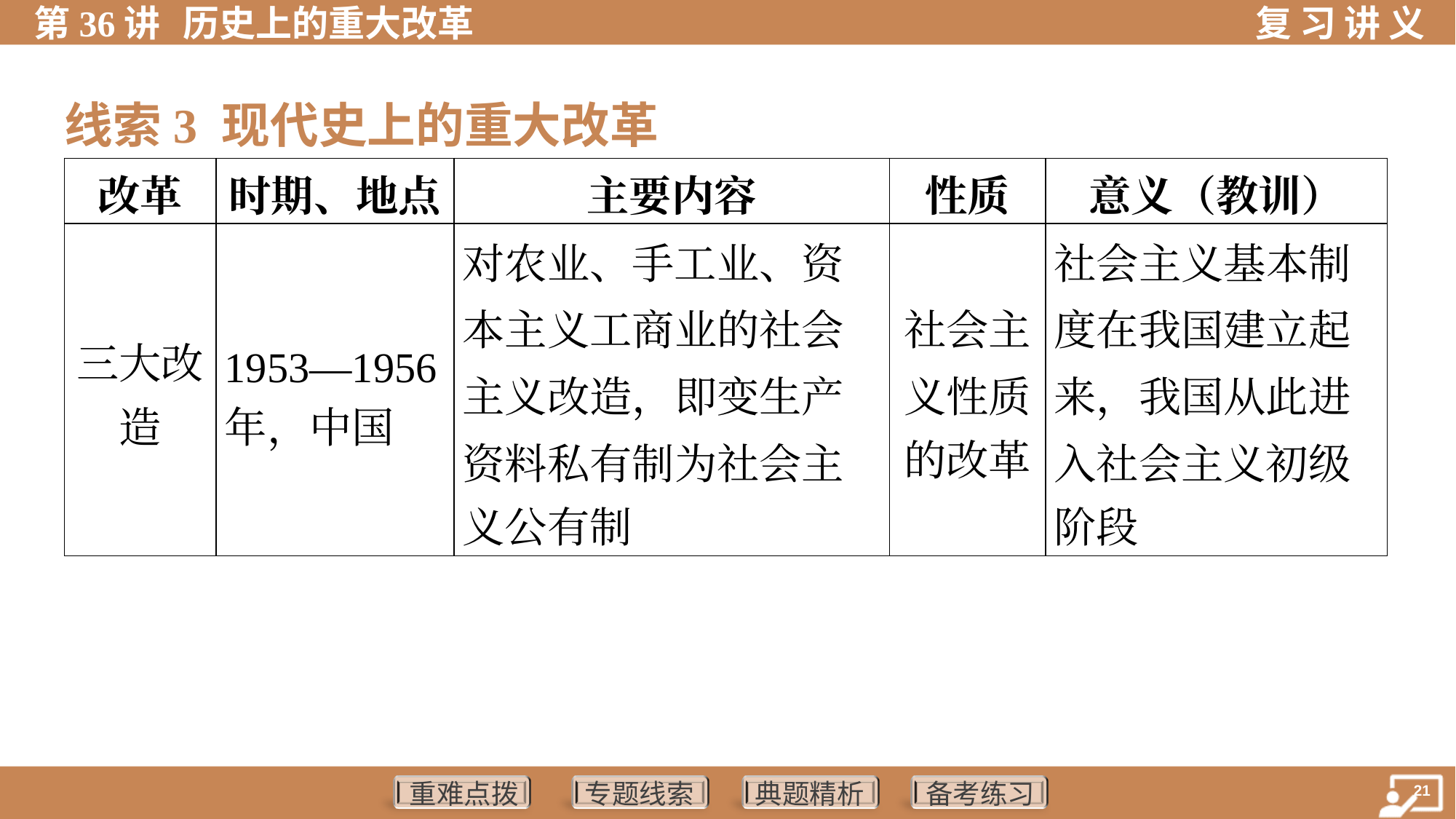

线索3 现代史上的重大改革
| 改革 | 时期、地点 | 主要内容 | 性质 | 意义（教训） |
| --- | --- | --- | --- | --- |
| 三大改 造 | 1953—1956 年，中国 | 对农业、手工业、资 本主义工商业的社会 主义改造，即变生产 资料私有制为社会主 义公有制 | 社会主 义性质 的改革 | 社会主义基本制 度在我国建立起 来，我国从此进 入社会主义初级 阶段 |